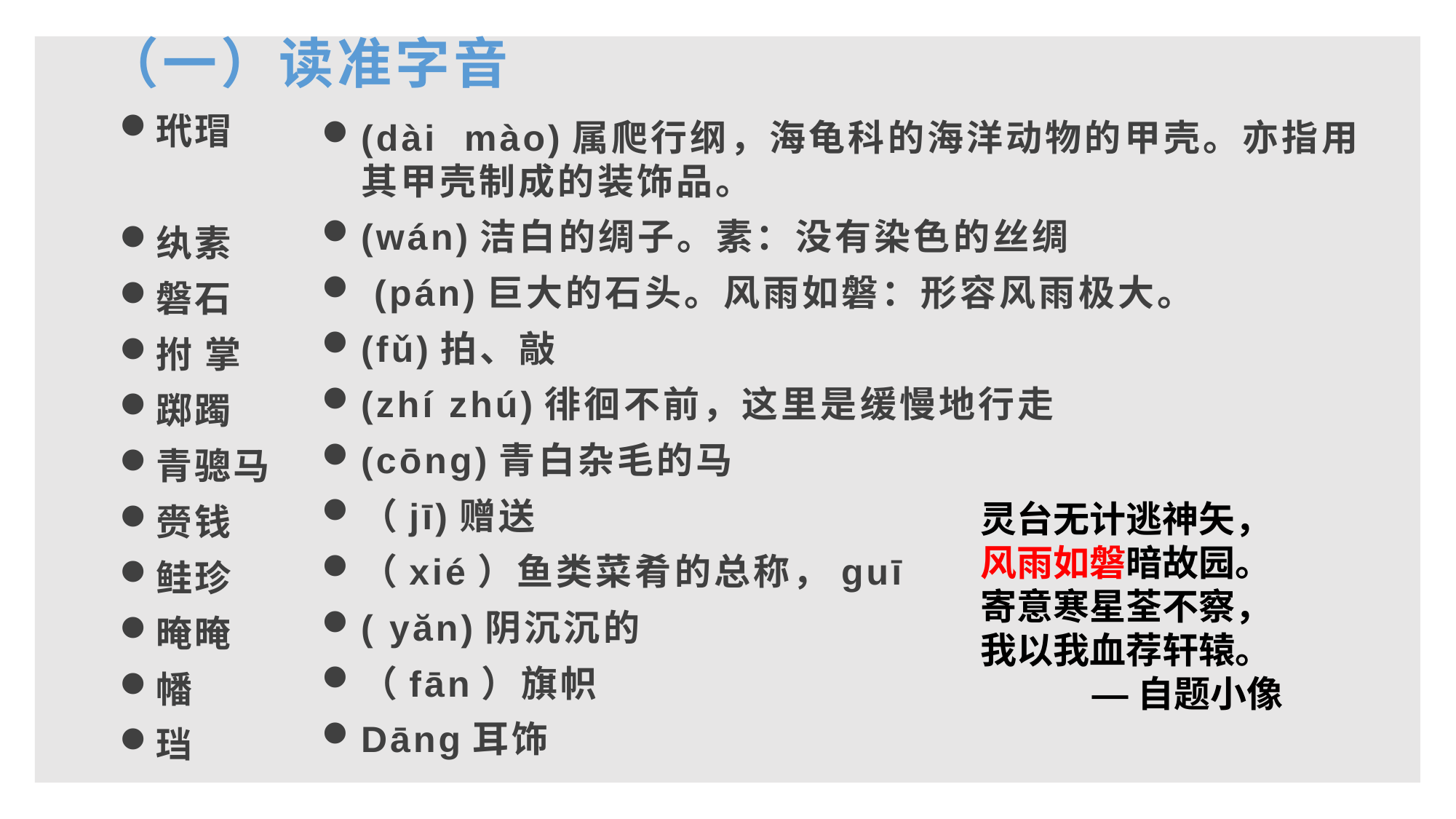

（一）读准字音

(dài  mào)属爬行纲，海龟科的海洋动物的甲壳。亦指用其甲壳制成的装饰品。
(wán)洁白的绸子。素：没有染色的丝绸
 (pán)巨大的石头。风雨如磐：形容风雨极大。
(fǔ)拍、敲
(zhí zhú)徘徊不前，这里是缓慢地行走
(cōng)青白杂毛的马
（jī)赠送
（xié）鱼类菜肴的总称，guī
( yăn)阴沉沉的
（fān）旗帜
Dāng耳饰
玳瑁

纨素
磐石
拊 掌
踯躅
青骢马
赍钱
鲑珍
晻晻
幡
珰
灵台无计逃神矢，
风雨如磐暗故园。
寄意寒星荃不察，
我以我血荐轩辕。
           —自题小像